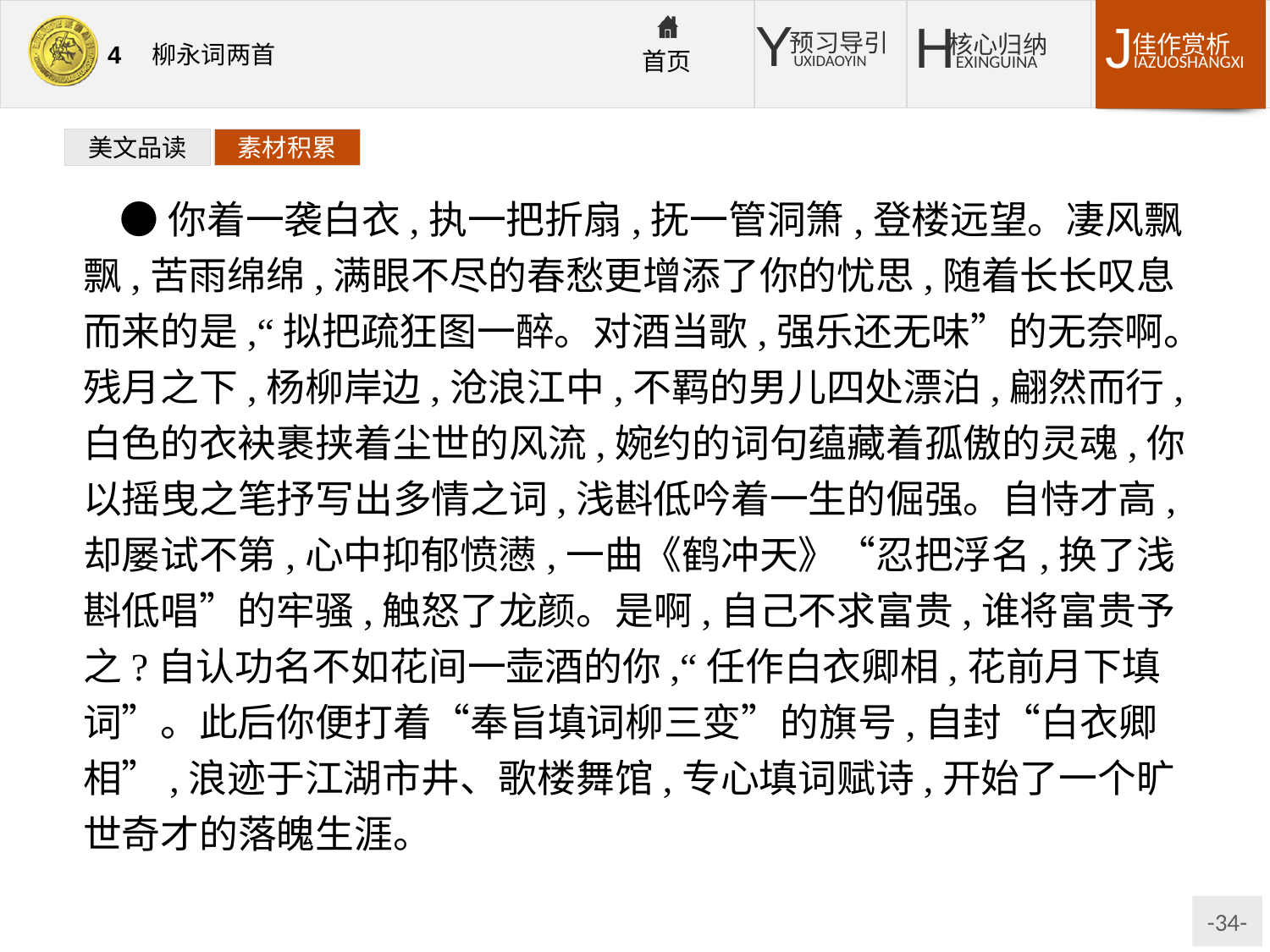

美文品读
素材积累
●你着一袭白衣,执一把折扇,抚一管洞箫,登楼远望。凄风飘飘,苦雨绵绵,满眼不尽的春愁更增添了你的忧思,随着长长叹息而来的是,“拟把疏狂图一醉。对酒当歌,强乐还无味”的无奈啊。残月之下,杨柳岸边,沧浪江中,不羁的男儿四处漂泊,翩然而行,白色的衣袂裹挟着尘世的风流,婉约的词句蕴藏着孤傲的灵魂,你以摇曳之笔抒写出多情之词,浅斟低吟着一生的倔强。自恃才高,却屡试不第,心中抑郁愤懑,一曲《鹤冲天》“忍把浮名,换了浅斟低唱”的牢骚,触怒了龙颜。是啊,自己不求富贵,谁将富贵予之?自认功名不如花间一壶酒的你,“任作白衣卿相,花前月下填词”。此后你便打着“奉旨填词柳三变”的旗号,自封“白衣卿相”,浪迹于江湖市井、歌楼舞馆,专心填词赋诗,开始了一个旷世奇才的落魄生涯。